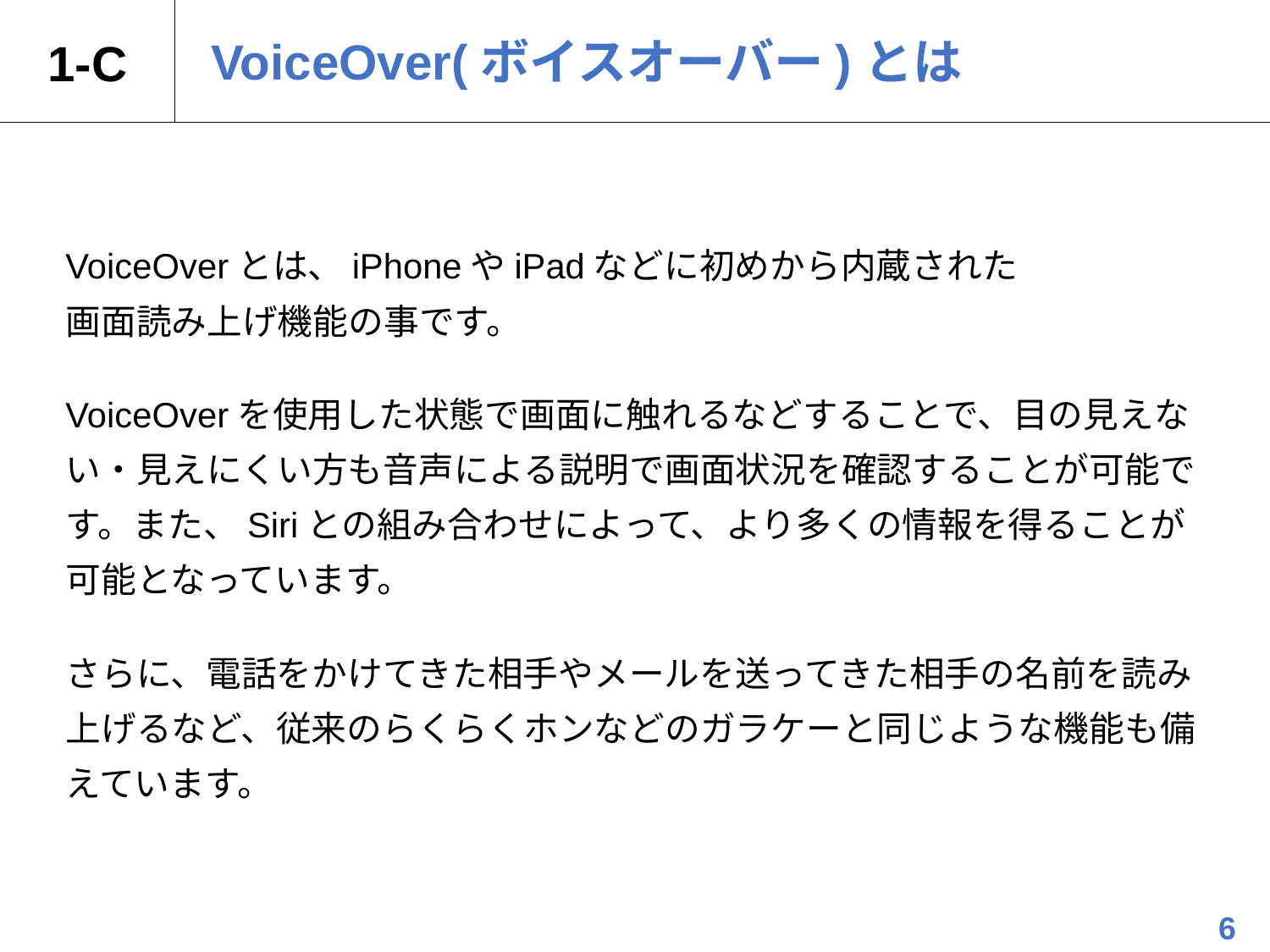

# 1-C
VoiceOver(ボイスオーバー)とは
VoiceOverとは、iPhoneやiPadなどに初めから内蔵された
画面読み上げ機能の事です。

VoiceOverを使用した状態で画面に触れるなどすることで、目の見えない・見えにくい方も音声による説明で画面状況を確認することが可能です。また、Siriとの組み合わせによって、より多くの情報を得ることが可能となっています。

さらに、電話をかけてきた相手やメールを送ってきた相手の名前を読み上げるなど、従来のらくらくホンなどのガラケーと同じような機能も備えています。
6